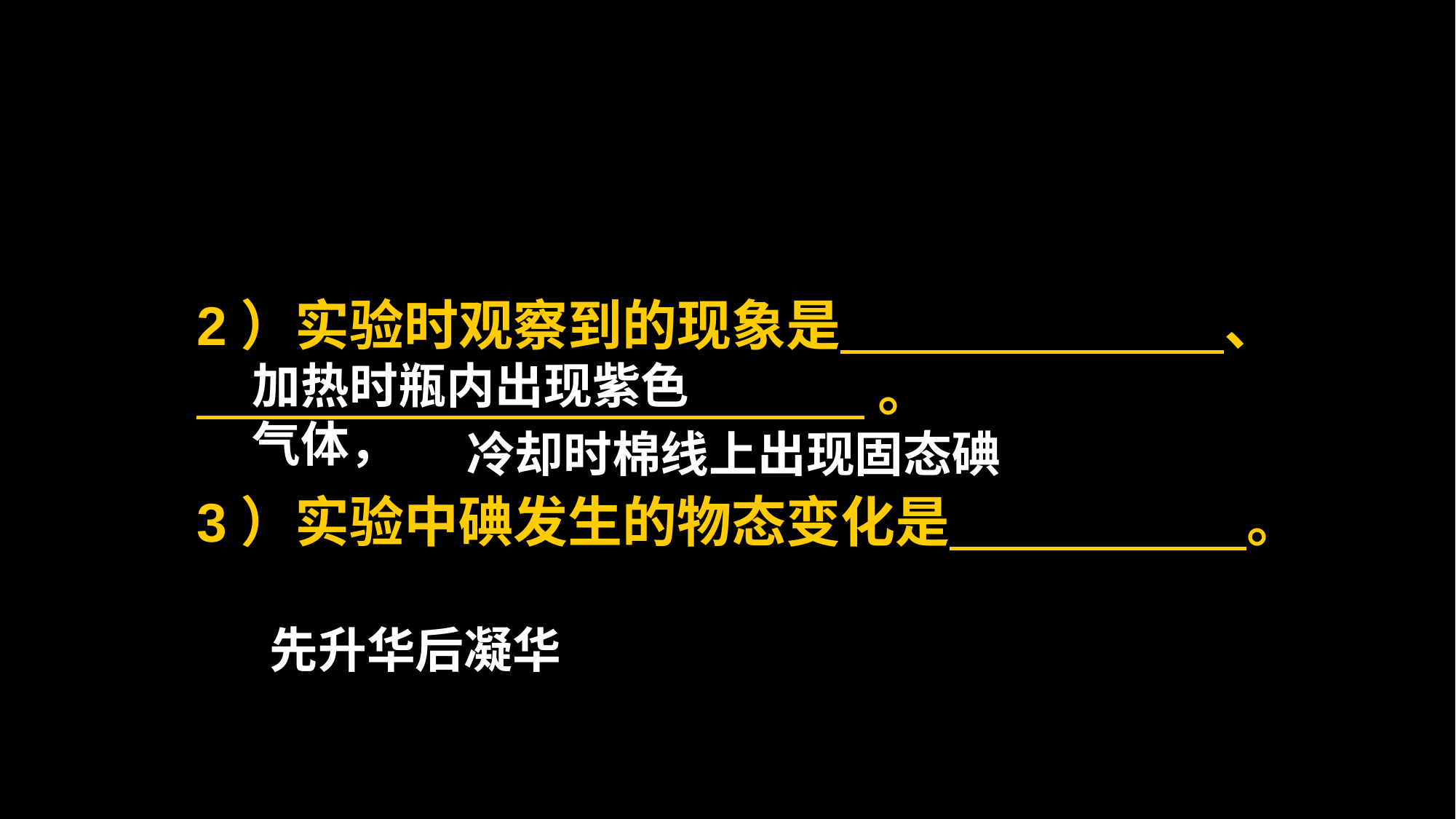

2）实验时观察到的现象是                               、
                                                      。

3）实验中碘发生的物态变化是                        。

加热时瓶内出现紫色
气体，
冷却时棉线上出现固态碘
先升华后凝华